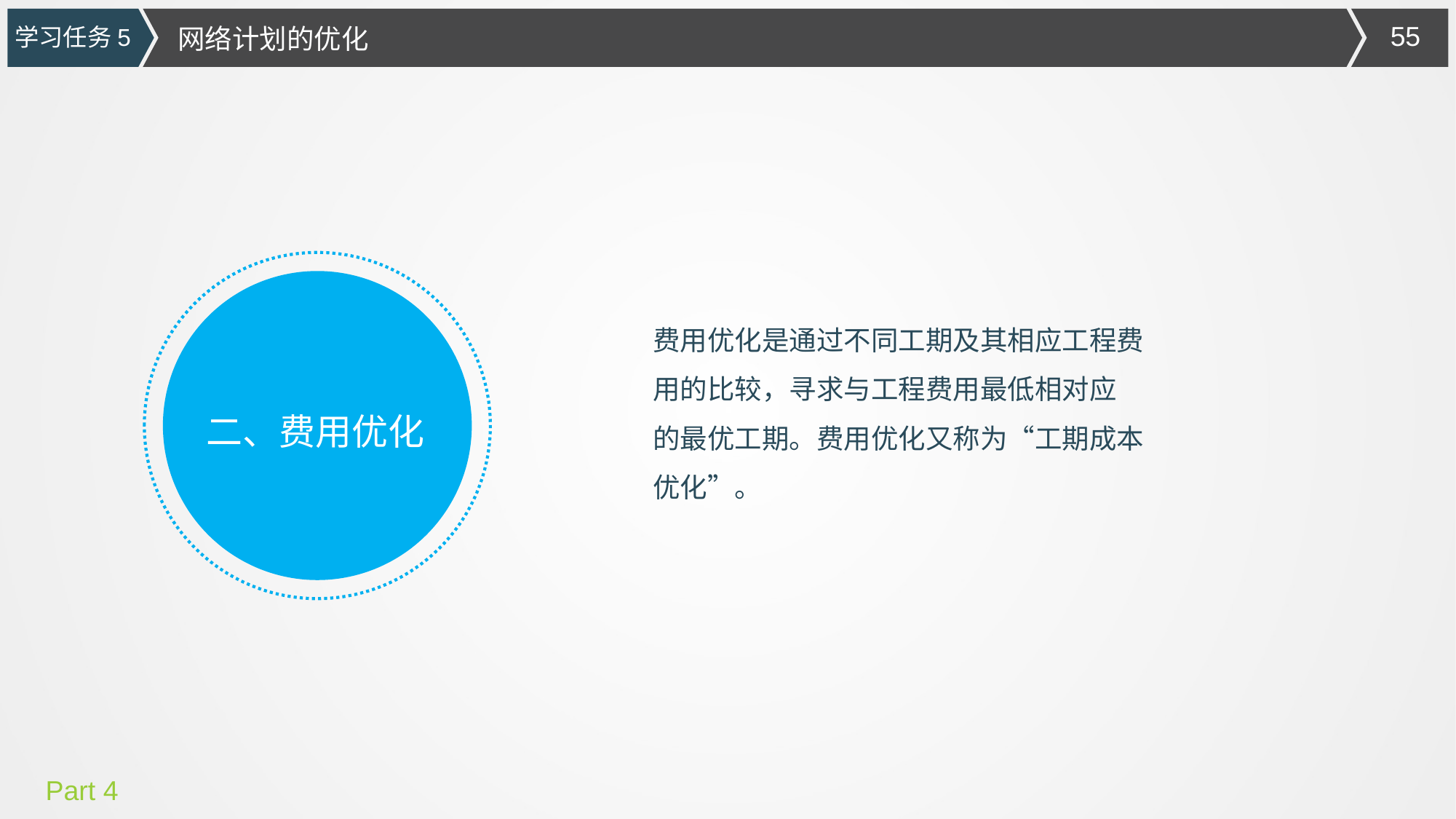

学习任务5
网络计划的优化

费用优化是通过不同工期及其相应工程费用的比较，寻求与工程费用最低相对应 的最优工期。费用优化又称为“工期成本优化”。
二、费用优化

Part 4